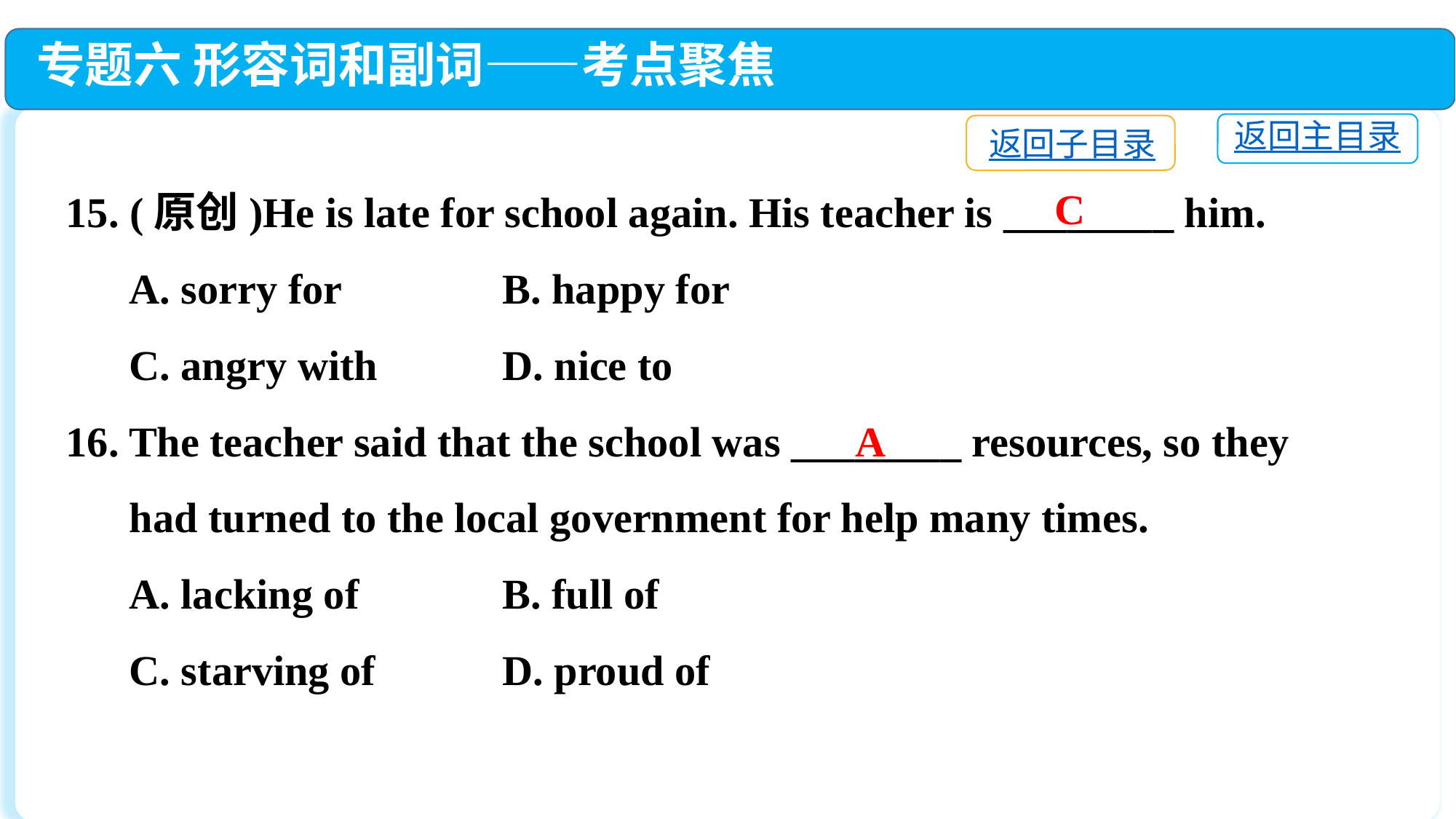

专题六 形容词和副词——考点聚焦

返回主目录

返回子目录
15. (原创)He is late for school again. His teacher is ________ him.
      A. sorry for		B. happy for
      C. angry with		D. nice to
16. The teacher said that the school was ________ resources, so they
      had turned to the local government for help many times.
      A. lacking of		B. full of
      C. starving of		D. proud of
C
A